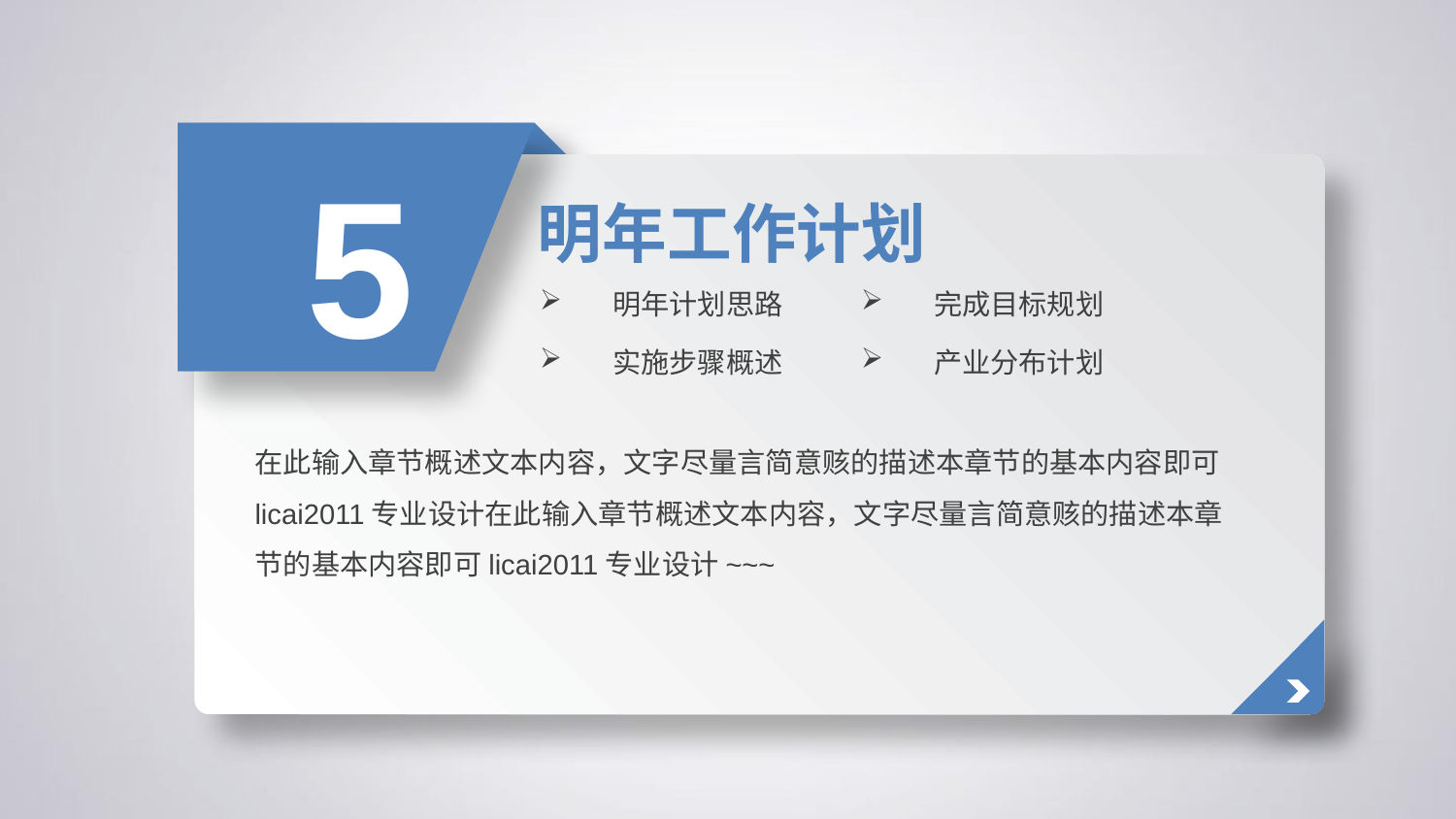

5

明年工作计划
明年计划思路
完成目标规划
实施步骤概述
产业分布计划
在此输入章节概述文本内容，文字尽量言简意赅的描述本章节的基本内容即可licai2011专业设计在此输入章节概述文本内容，文字尽量言简意赅的描述本章节的基本内容即可licai2011专业设计~~~